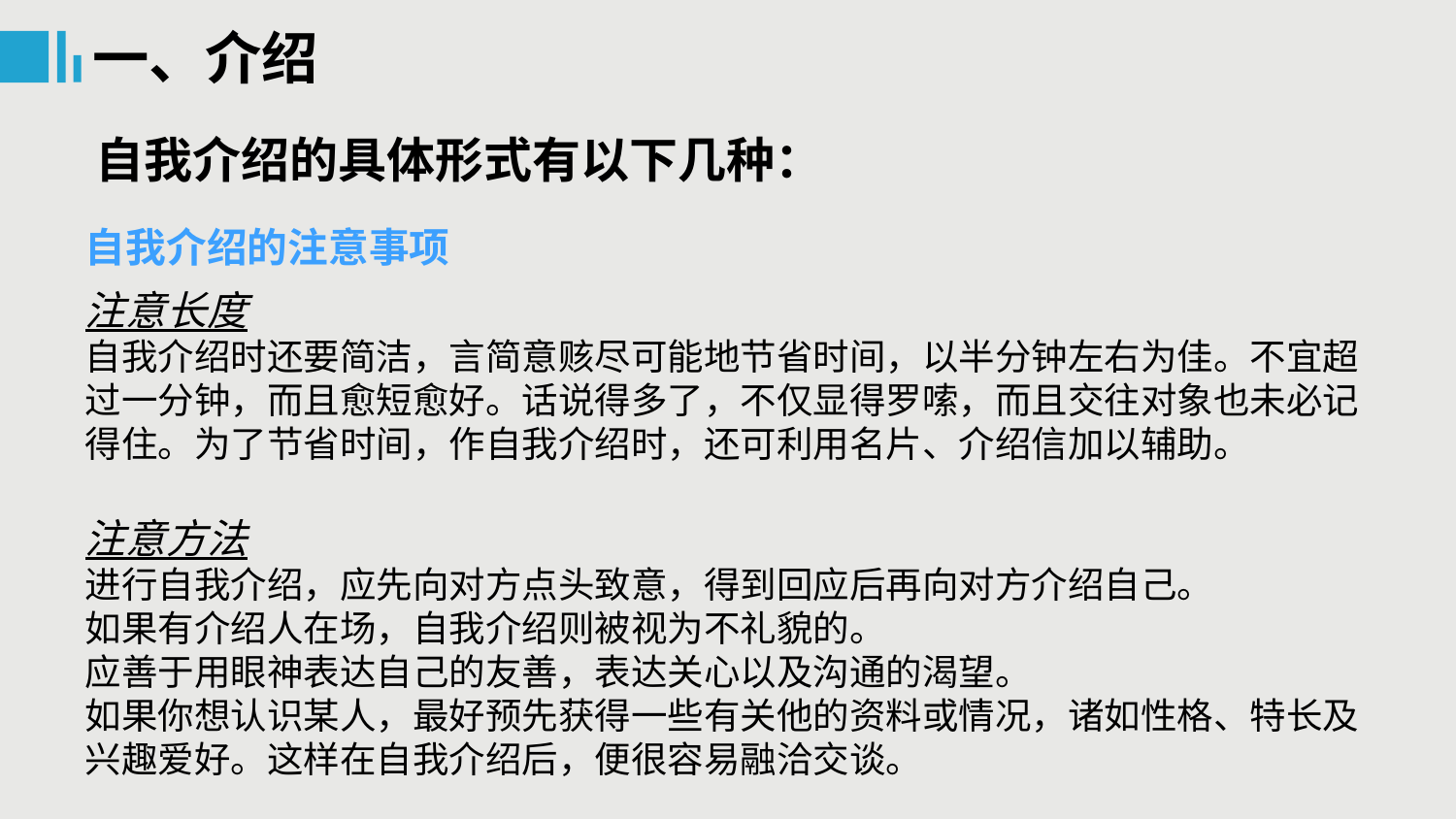

一、介绍

自我介绍的具体形式有以下几种：
自我介绍的注意事项
注意长度
自我介绍时还要简洁，言简意赅尽可能地节省时间，以半分钟左右为佳。不宜超过一分钟，而且愈短愈好。话说得多了，不仅显得罗嗦，而且交往对象也未必记得住。为了节省时间，作自我介绍时，还可利用名片、介绍信加以辅助。

注意方法
进行自我介绍，应先向对方点头致意，得到回应后再向对方介绍自己。
如果有介绍人在场，自我介绍则被视为不礼貌的。
应善于用眼神表达自己的友善，表达关心以及沟通的渴望。
如果你想认识某人，最好预先获得一些有关他的资料或情况，诸如性格、特长及兴趣爱好。这样在自我介绍后，便很容易融洽交谈。